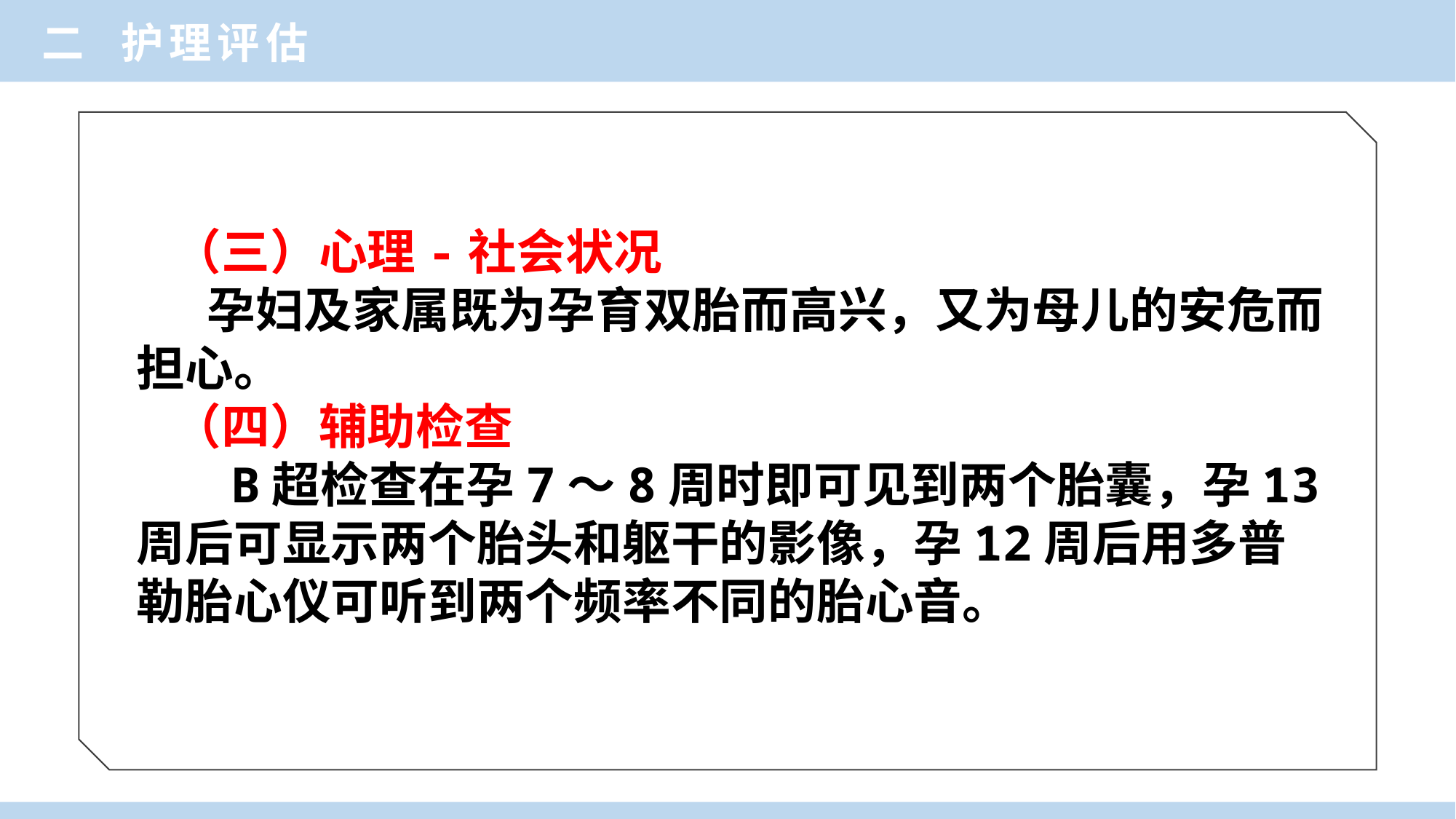

二  护理评估

（三）心理-社会状况
  孕妇及家属既为孕育双胎而高兴，又为母儿的安危而担心。
（四）辅助检查
  B超检查在孕7～8周时即可见到两个胎囊，孕13周后可显示两个胎头和躯干的影像，孕12周后用多普勒胎心仪可听到两个频率不同的胎心音。